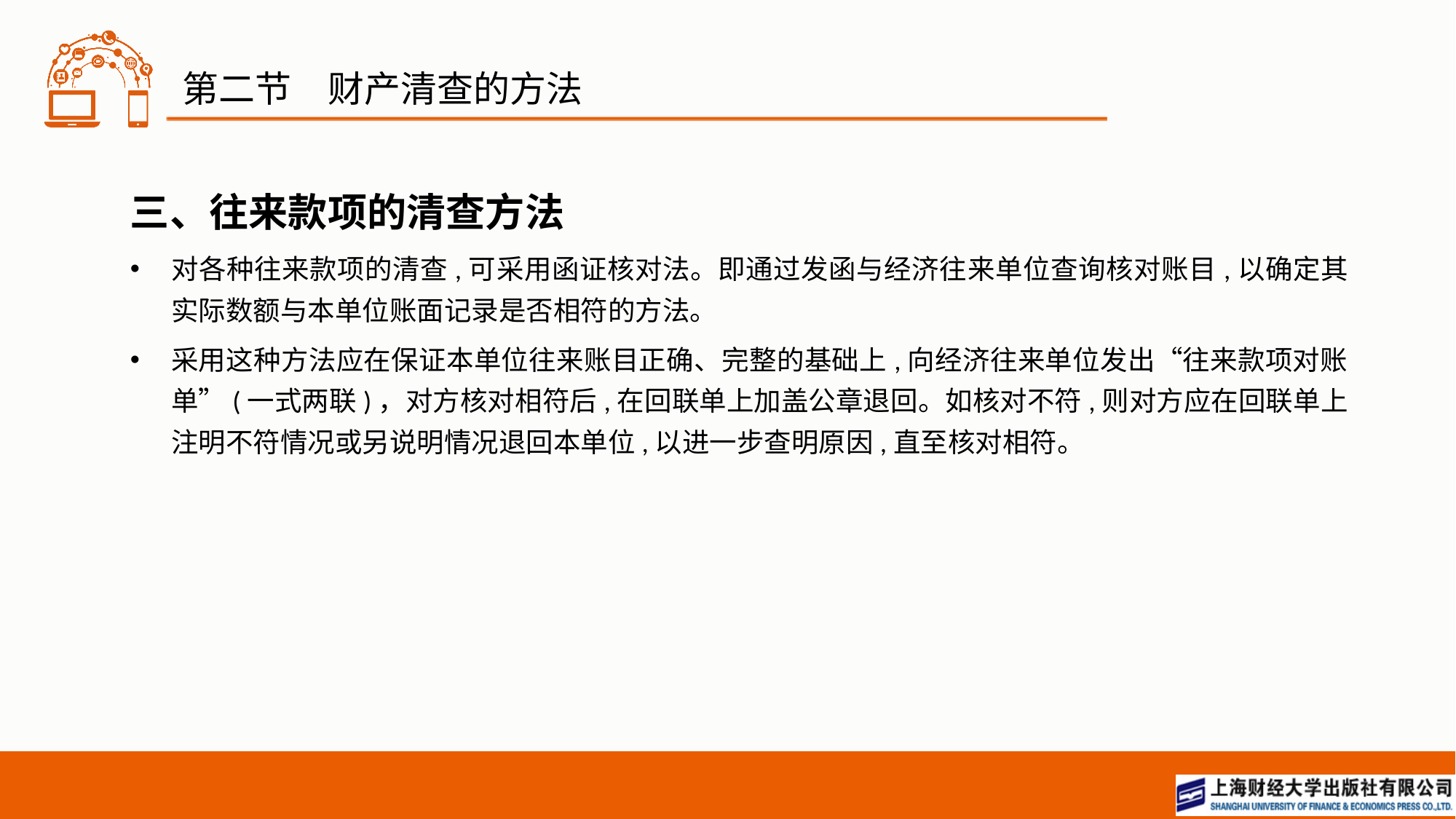

# 第二节　财产清查的方法
三、往来款项的清查方法
对各种往来款项的清查,可采用函证核对法。即通过发函与经济往来单位查询核对账目,以确定其实际数额与本单位账面记录是否相符的方法。
采用这种方法应在保证本单位往来账目正确、完整的基础上,向经济往来单位发出“往来款项对账单”(一式两联)，对方核对相符后,在回联单上加盖公章退回。如核对不符,则对方应在回联单上注明不符情况或另说明情况退回本单位,以进一步查明原因,直至核对相符。